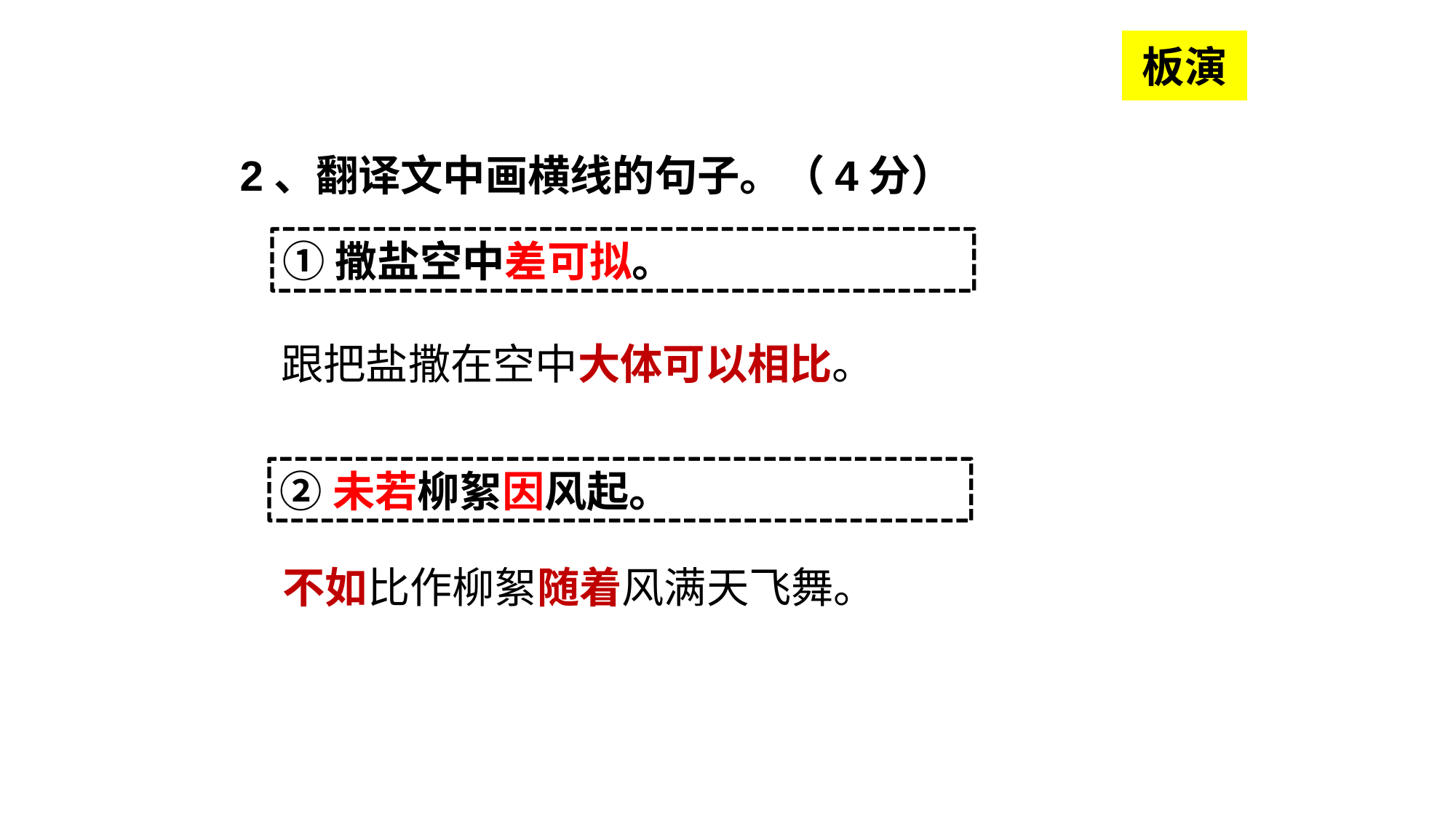

板演
2、翻译文中画横线的句子。（4分）
①撒盐空中差可拟。
跟把盐撒在空中大体可以相比。
②未若柳絮因风起。
不如比作柳絮随着风满天飞舞。